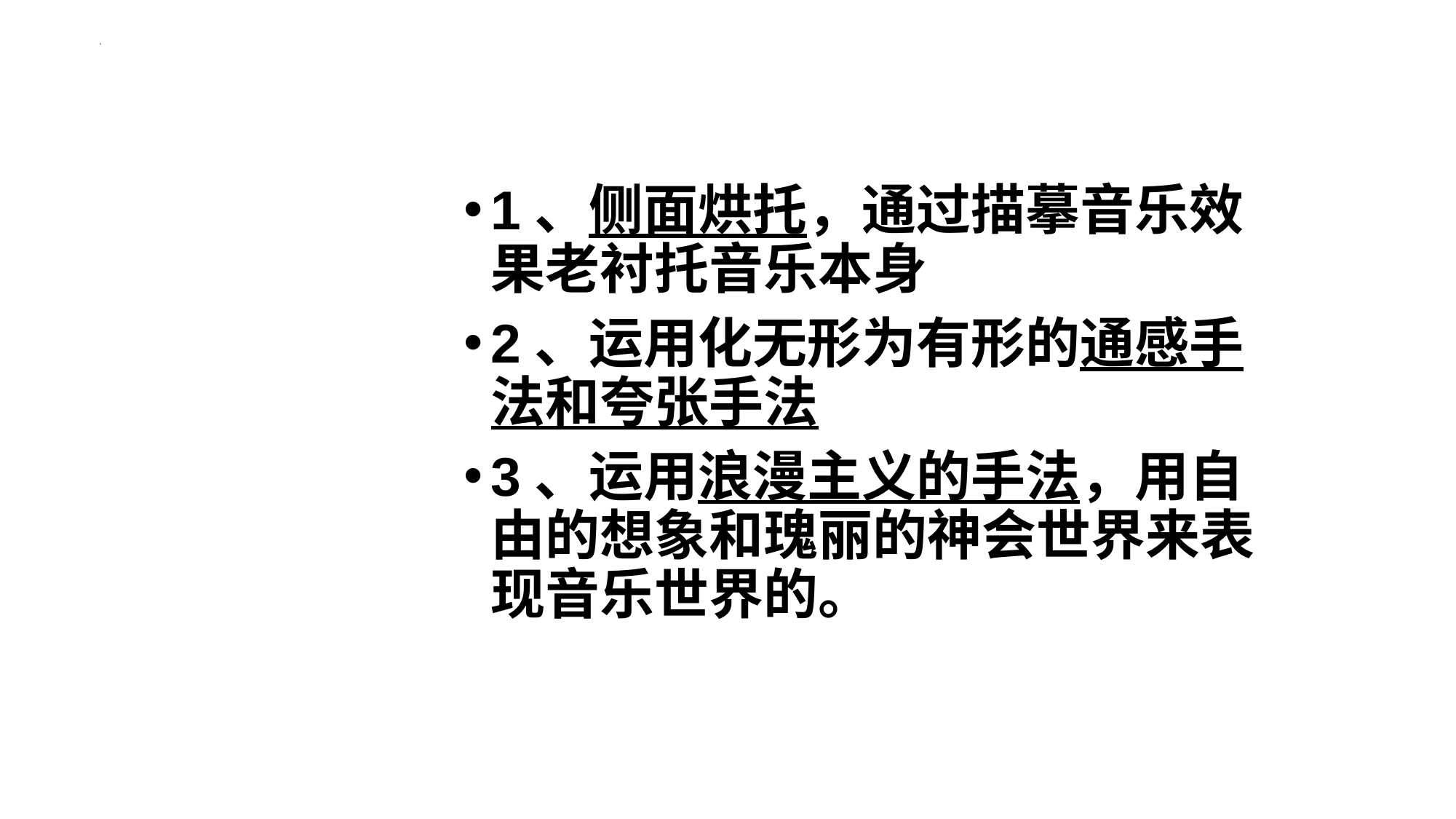

1、侧面烘托，通过描摹音乐效果老衬托音乐本身
2、运用化无形为有形的通感手法和夸张手法
3、运用浪漫主义的手法，用自由的想象和瑰丽的神会世界来表现音乐世界的。